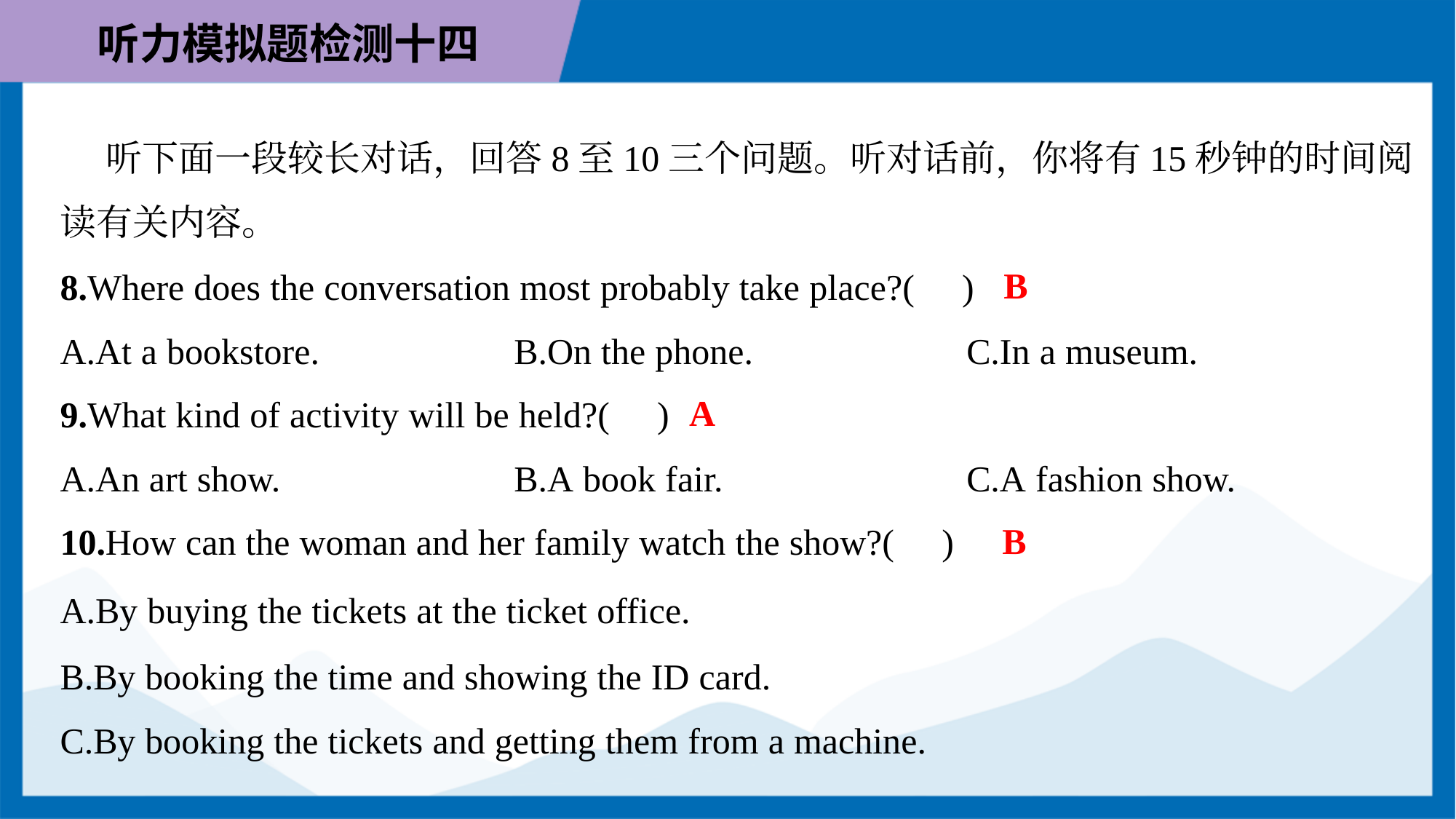

听下面一段较长对话，回答8至10三个问题。听对话前，你将有15秒钟的时间阅
读有关内容。
B
8.Where does the conversation most probably take place?(     )
A.At a bookstore.	B.On the phone.	C.In a museum.
A
9.What kind of activity will be held?(     )
A.An art show.	B.A book fair.	C.A fashion show.
B
10.How can the woman and her family watch the show?(     )
A.By buying the tickets at the ticket office.
B.By booking the time and showing the ID card.
C.By booking the tickets and getting them from a machine.